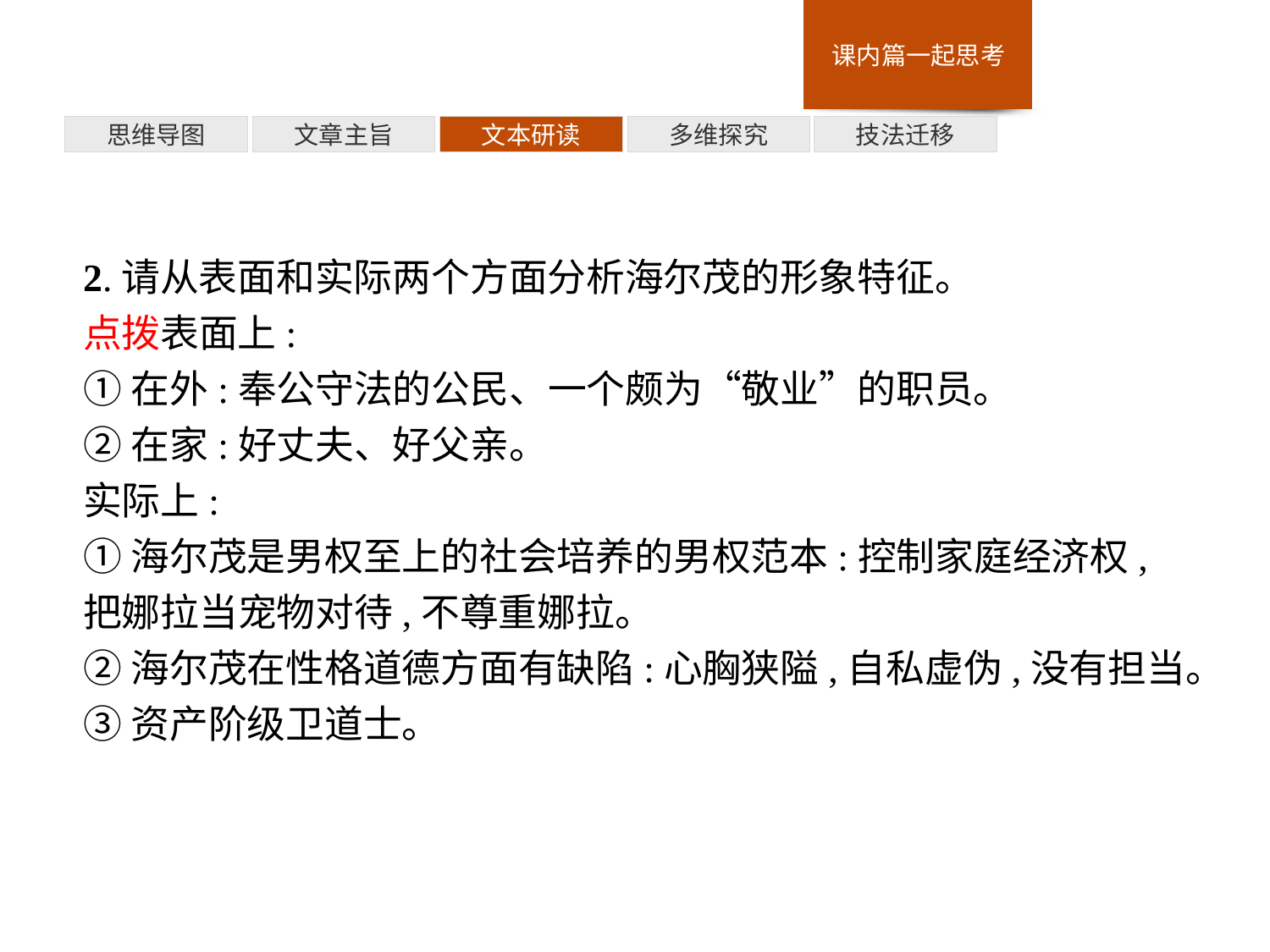

多维探究
思维导图
文章主旨
文本研读
技法迁移
2.请从表面和实际两个方面分析海尔茂的形象特征。
点拨表面上:
①在外:奉公守法的公民、一个颇为“敬业”的职员。
②在家:好丈夫、好父亲。
实际上:
①海尔茂是男权至上的社会培养的男权范本:控制家庭经济权,把娜拉当宠物对待,不尊重娜拉。
②海尔茂在性格道德方面有缺陷:心胸狭隘,自私虚伪,没有担当。
③资产阶级卫道士。